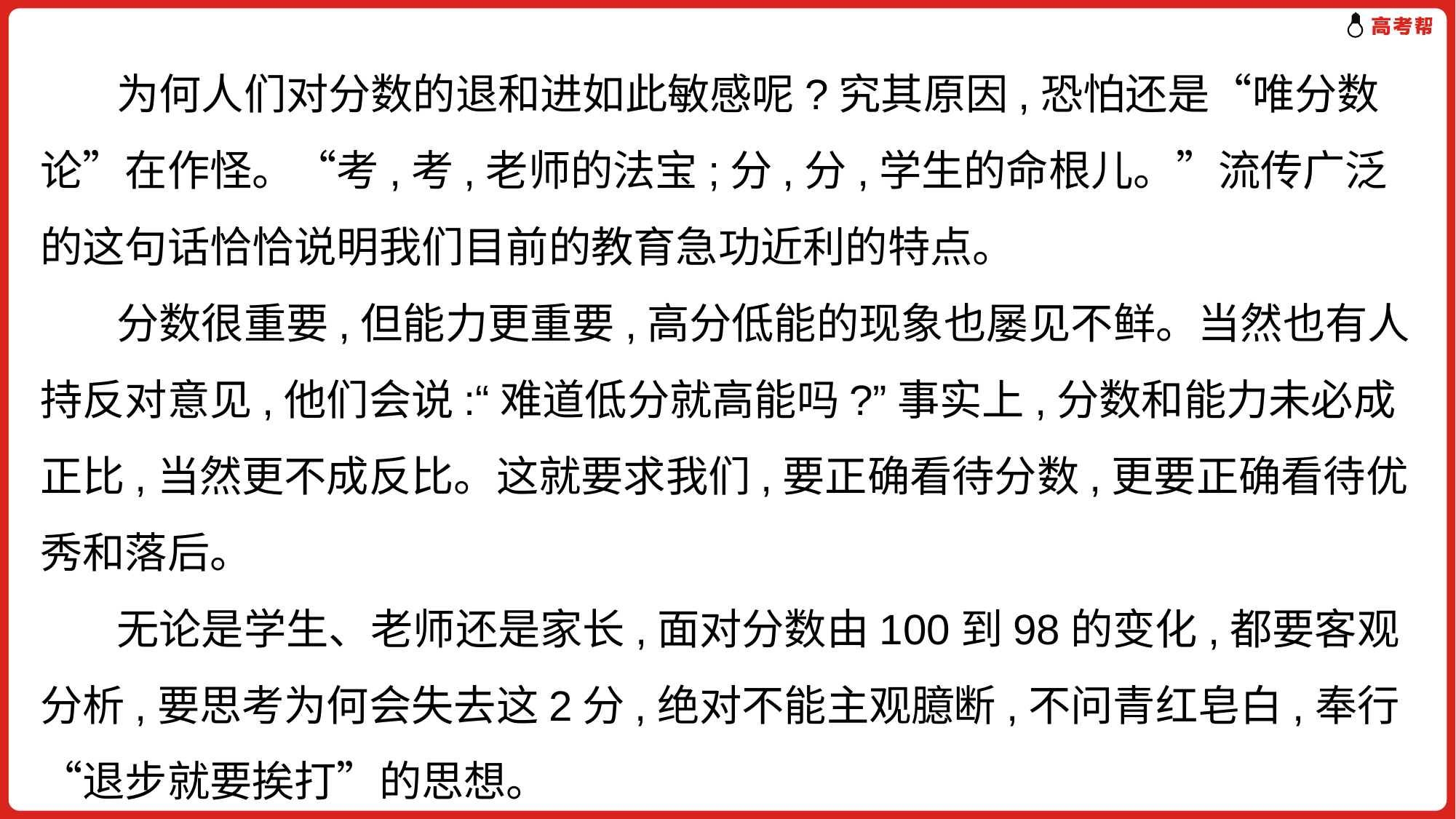

为何人们对分数的退和进如此敏感呢?究其原因,恐怕还是“唯分数论”在作怪。“考,考,老师的法宝;分,分,学生的命根儿。”流传广泛的这句话恰恰说明我们目前的教育急功近利的特点。
       分数很重要,但能力更重要,高分低能的现象也屡见不鲜。当然也有人持反对意见,他们会说:“难道低分就高能吗?”事实上,分数和能力未必成正比,当然更不成反比。这就要求我们,要正确看待分数,更要正确看待优秀和落后。
       无论是学生、老师还是家长,面对分数由100到98的变化,都要客观分析,要思考为何会失去这2分,绝对不能主观臆断,不问青红皂白,奉行“退步就要挨打”的思想。